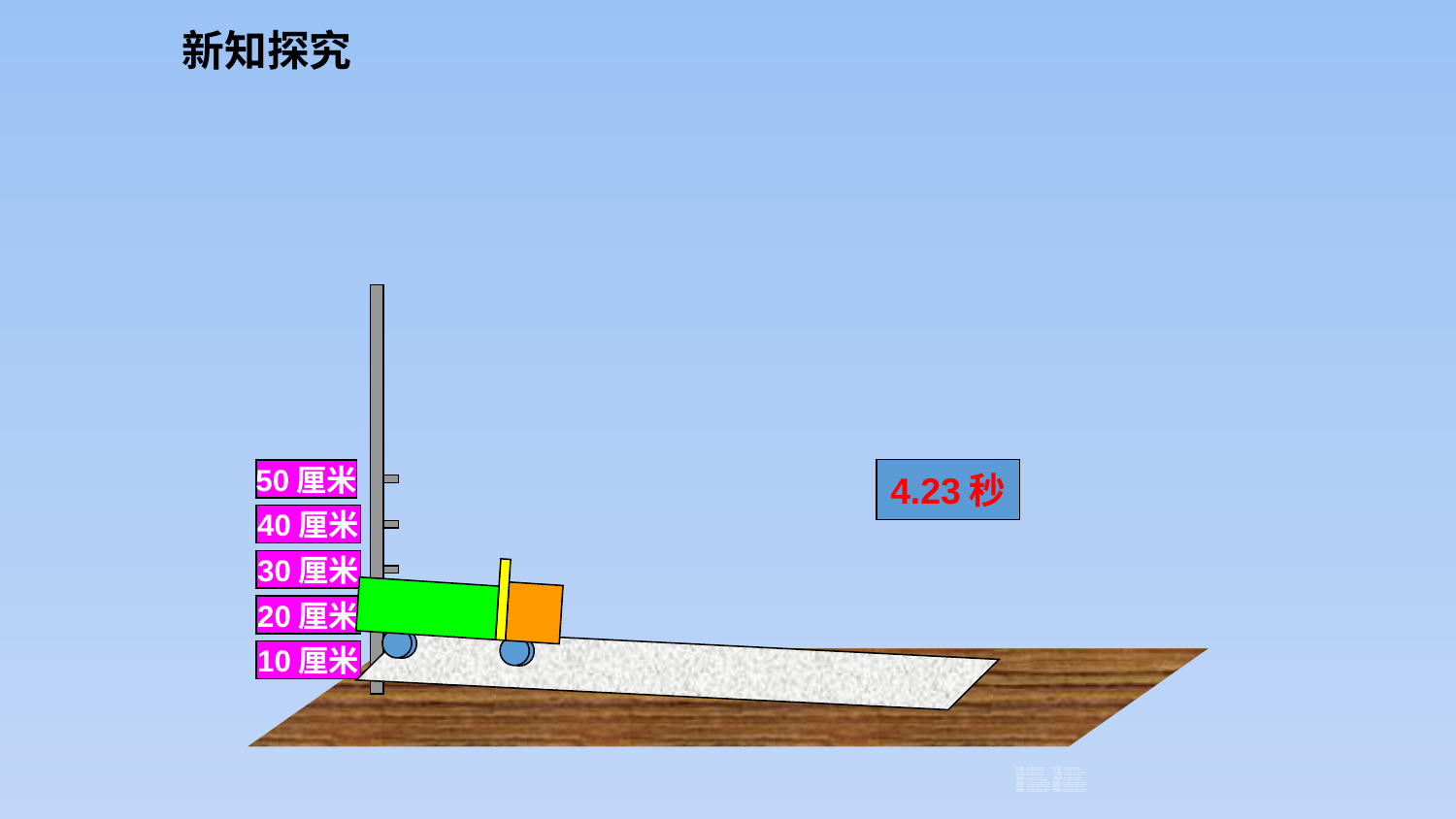

新知探究

50厘米

40厘米

30厘米

20厘米

10厘米

4.23秒